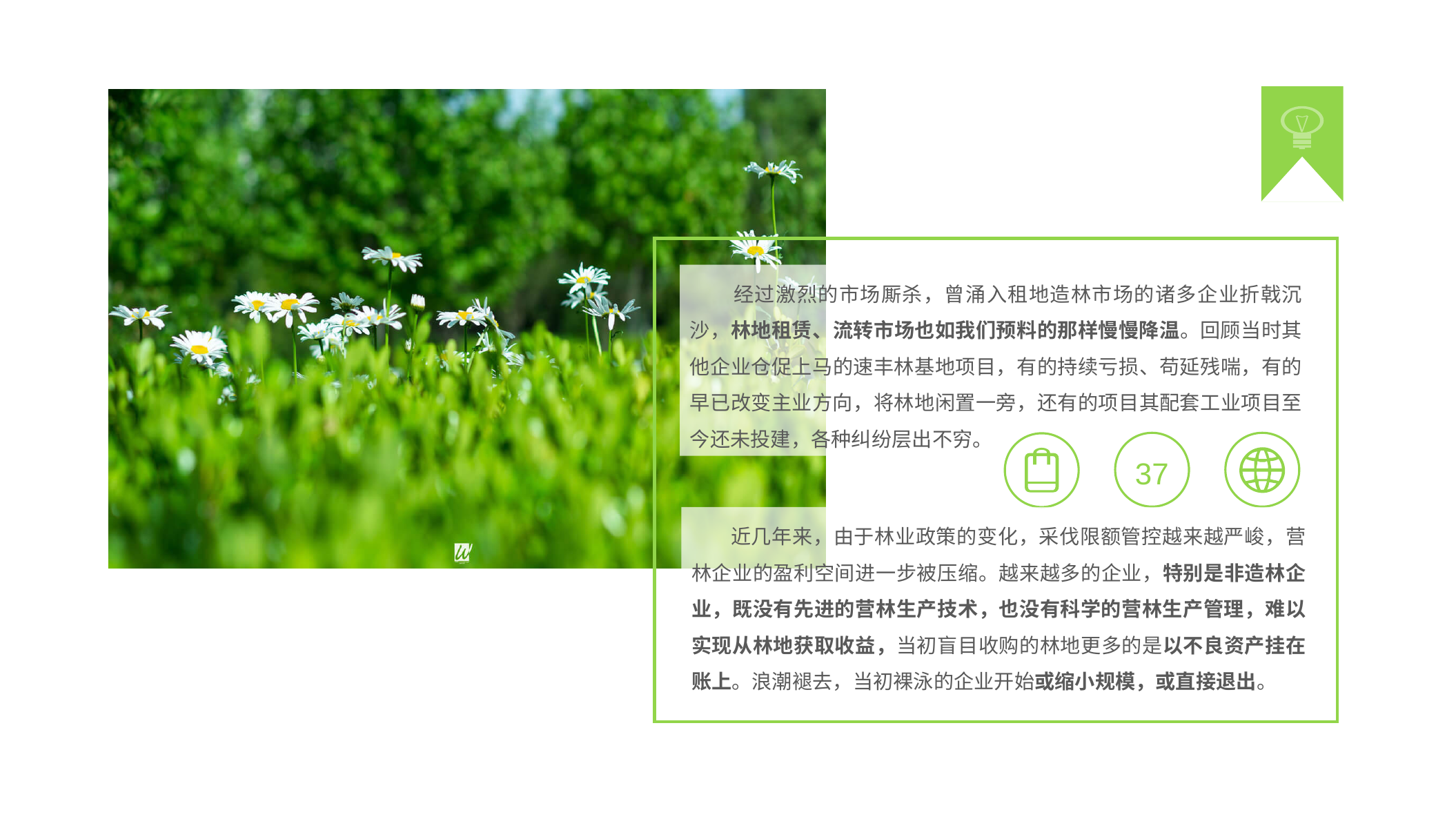

经过激烈的市场厮杀，曾涌入租地造林市场的诸多企业折戟沉沙，林地租赁、流转市场也如我们预料的那样慢慢降温。回顾当时其他企业仓促上马的速丰林基地项目，有的持续亏损、苟延残喘，有的早已改变主业方向，将林地闲置一旁，还有的项目其配套工业项目至今还未投建，各种纠纷层出不穷。

37

       近几年来，由于林业政策的变化，采伐限额管控越来越严峻，营林企业的盈利空间进一步被压缩。越来越多的企业，特别是非造林企业，既没有先进的营林生产技术，也没有科学的营林生产管理，难以实现从林地获取收益，当初盲目收购的林地更多的是以不良资产挂在账上。浪潮褪去，当初裸泳的企业开始或缩小规模，或直接退出。